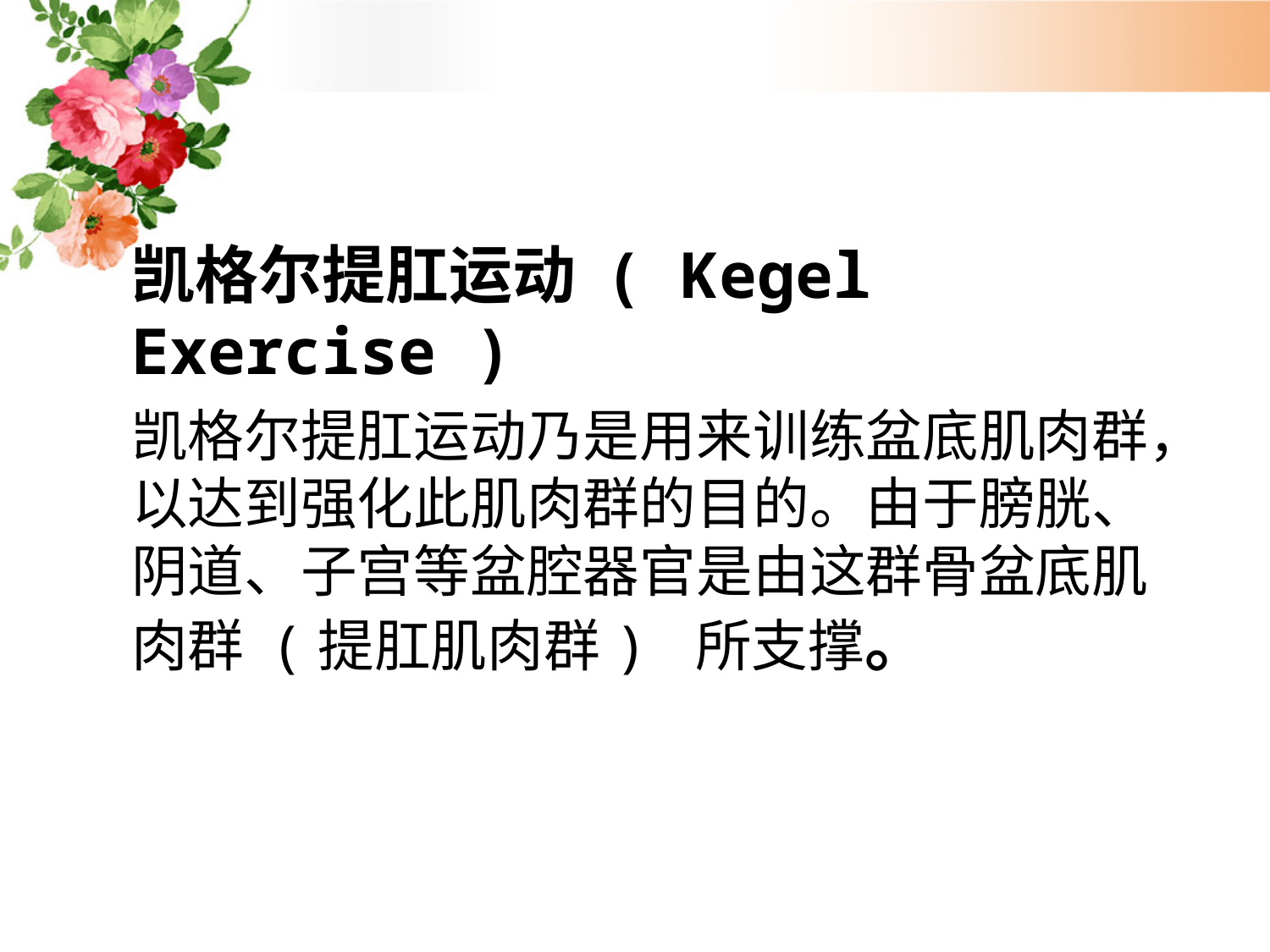

#
凯格尔提肛运动 ( Kegel Exercise )
凯格尔提肛运动乃是用来训练盆底肌肉群，以达到强化此肌肉群的目的。由于膀胱、阴道、子宫等盆腔器官是由这群骨盆底肌肉群 (提肛肌肉群) 所支撑。